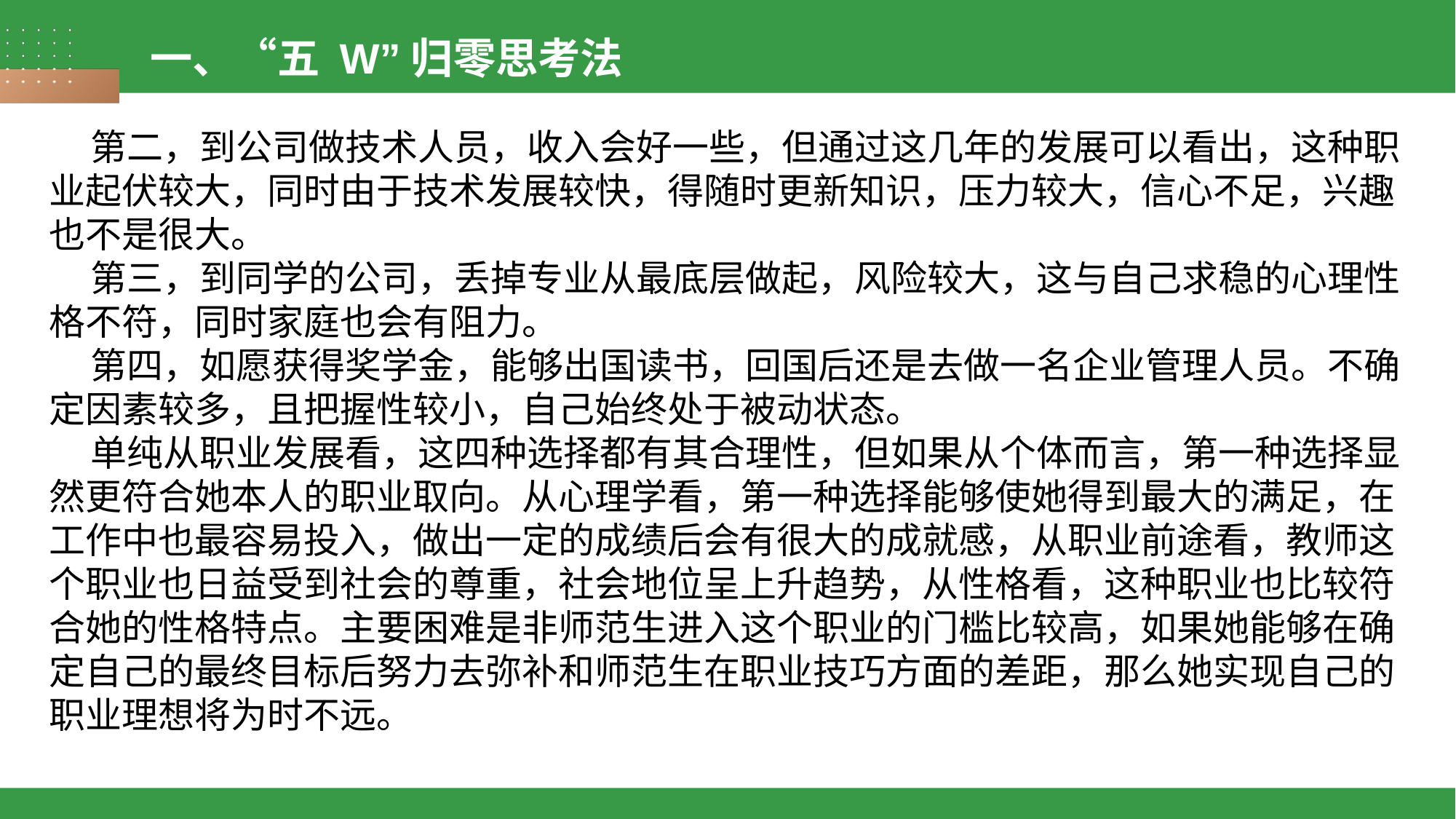

一、“五 W”归零思考法
    第二，到公司做技术人员，收入会好一些，但通过这几年的发展可以看出，这种职业起伏较大，同时由于技术发展较快，得随时更新知识，压力较大，信心不足，兴趣也不是很大。
    第三，到同学的公司，丢掉专业从最底层做起，风险较大，这与自己求稳的心理性格不符，同时家庭也会有阻力。
    第四，如愿获得奖学金，能够出国读书，回国后还是去做一名企业管理人员。不确定因素较多，且把握性较小，自己始终处于被动状态。
    单纯从职业发展看，这四种选择都有其合理性，但如果从个体而言，第一种选择显然更符合她本人的职业取向。从心理学看，第一种选择能够使她得到最大的满足，在工作中也最容易投入，做出一定的成绩后会有很大的成就感，从职业前途看，教师这个职业也日益受到社会的尊重，社会地位呈上升趋势，从性格看，这种职业也比较符合她的性格特点。主要困难是非师范生进入这个职业的门槛比较高，如果她能够在确定自己的最终目标后努力去弥补和师范生在职业技巧方面的差距，那么她实现自己的职业理想将为时不远。